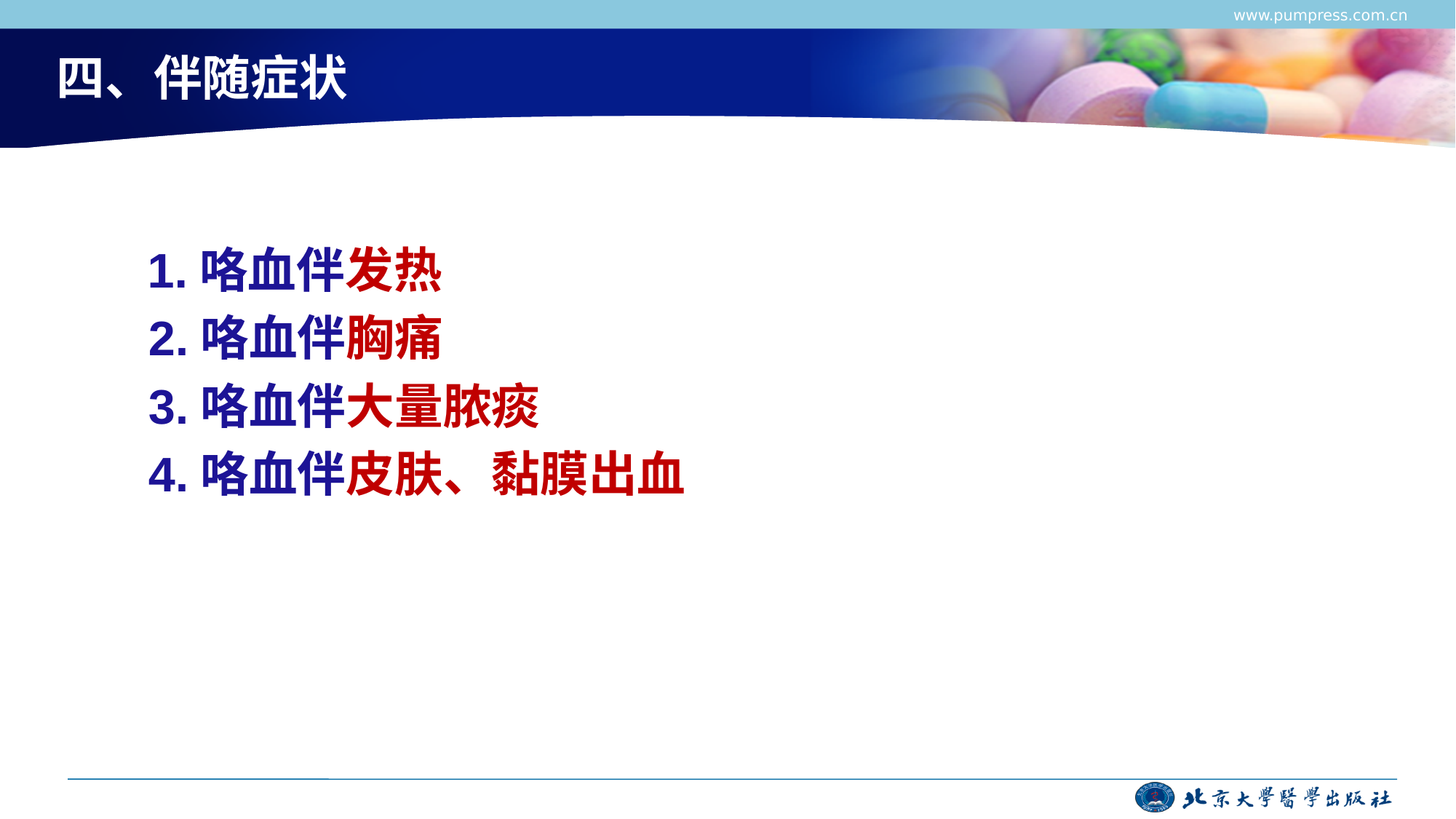

www.pumpress.com.cn
# 四、伴随症状
 1.咯血伴发热
 2.咯血伴胸痛
 3.咯血伴大量脓痰
 4.咯血伴皮肤、黏膜出血